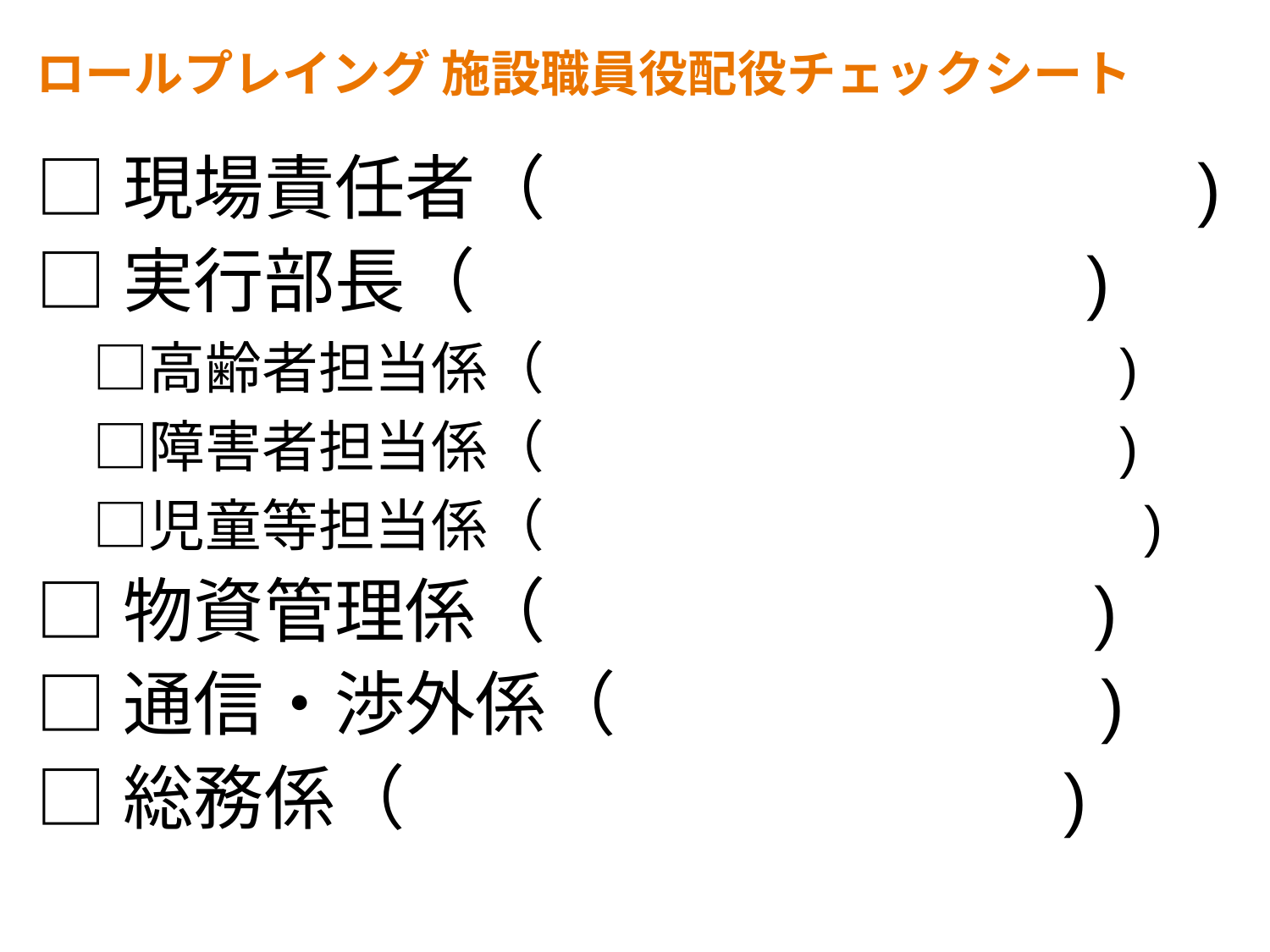

# ロールプレイング 施設職員役配役チェックシート
□現場責任者（　　　　　　　　　)
□実行部長（            　                     )
　□高齢者担当係（         　 　　　　            )
　□障害者担当係（    　　　　　                  )
　□児童等担当係（     　　　　　　　          )
□物資管理係（        　                     )
□通信・渉外係（ 　                        )
□総務係（      　                              )